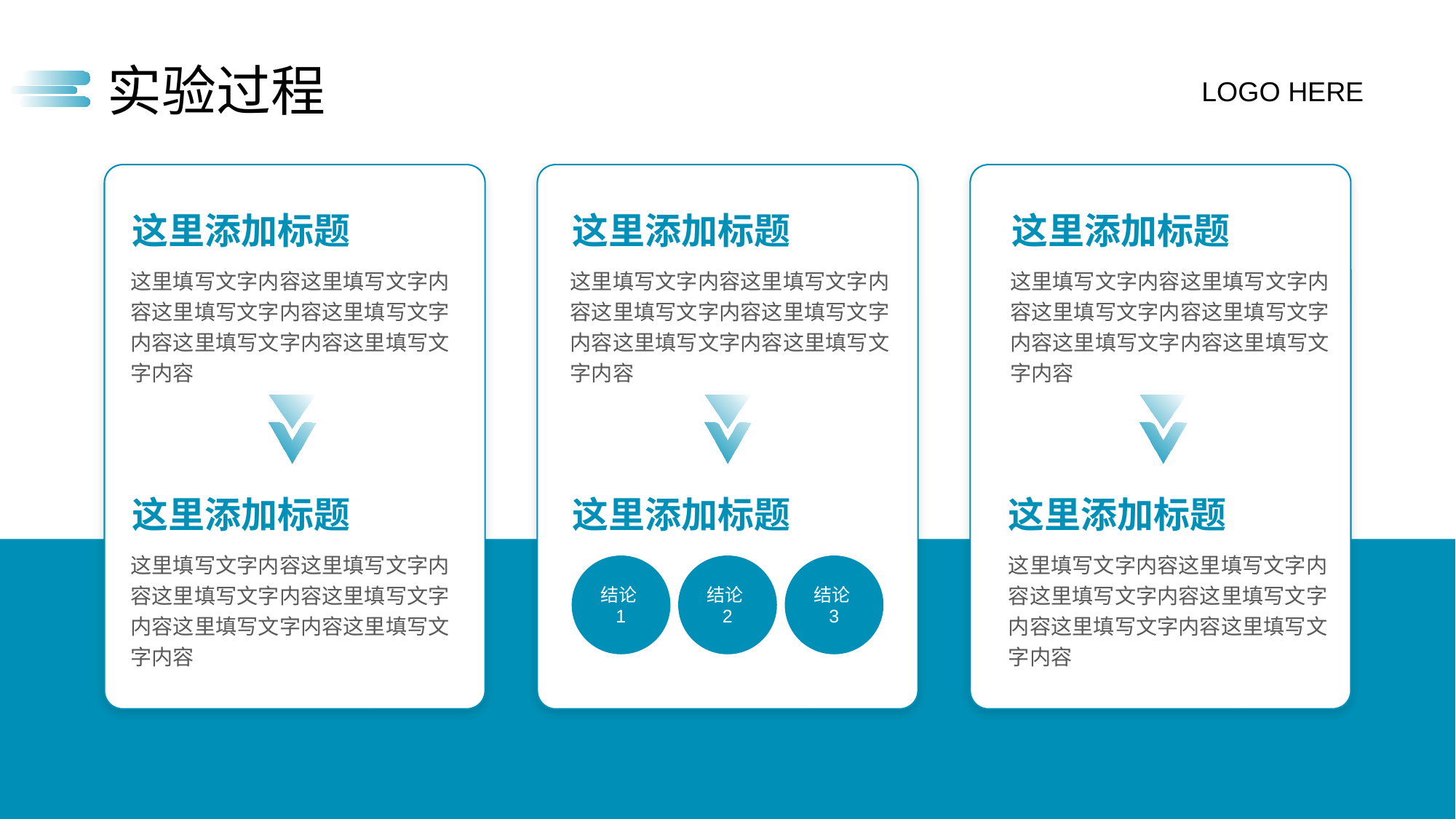

实验过程
LOGO HERE

这里添加标题
这里添加标题
这里添加标题
这里填写文字内容这里填写文字内容这里填写文字内容这里填写文字内容这里填写文字内容这里填写文字内容
这里填写文字内容这里填写文字内容这里填写文字内容这里填写文字内容这里填写文字内容这里填写文字内容
这里填写文字内容这里填写文字内容这里填写文字内容这里填写文字内容这里填写文字内容这里填写文字内容

这里添加标题
这里添加标题
这里添加标题

这里填写文字内容这里填写文字内容这里填写文字内容这里填写文字内容这里填写文字内容这里填写文字内容
这里填写文字内容这里填写文字内容这里填写文字内容这里填写文字内容这里填写文字内容这里填写文字内容
结论1
结论2
结论3